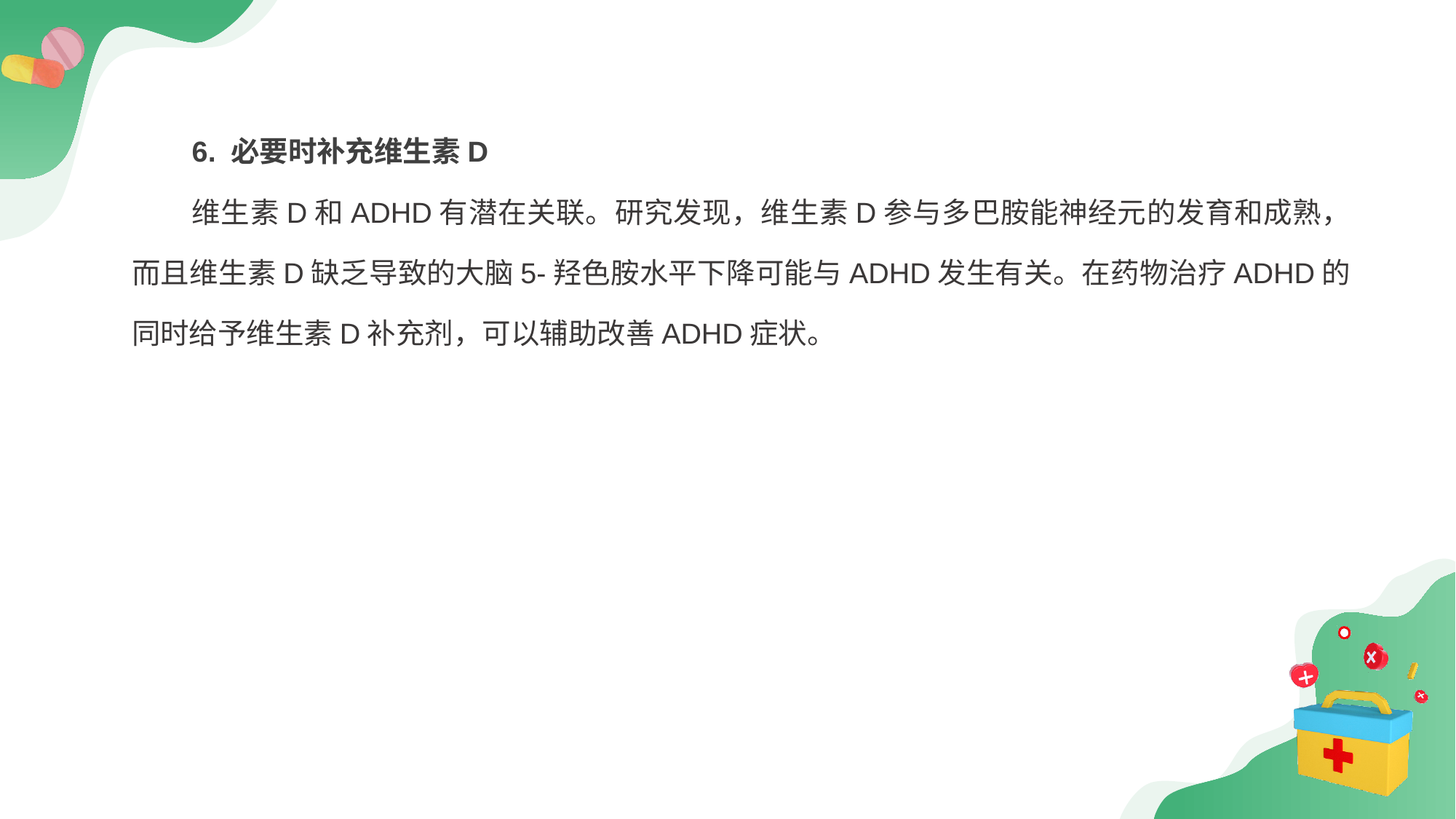

6. 必要时补充维生素D
维生素D和ADHD有潜在关联。研究发现，维生素D参与多巴胺能神经元的发育和成熟，而且维生素D缺乏导致的大脑5-羟色胺水平下降可能与ADHD发生有关。在药物治疗ADHD的同时给予维生素D补充剂，可以辅助改善ADHD症状。